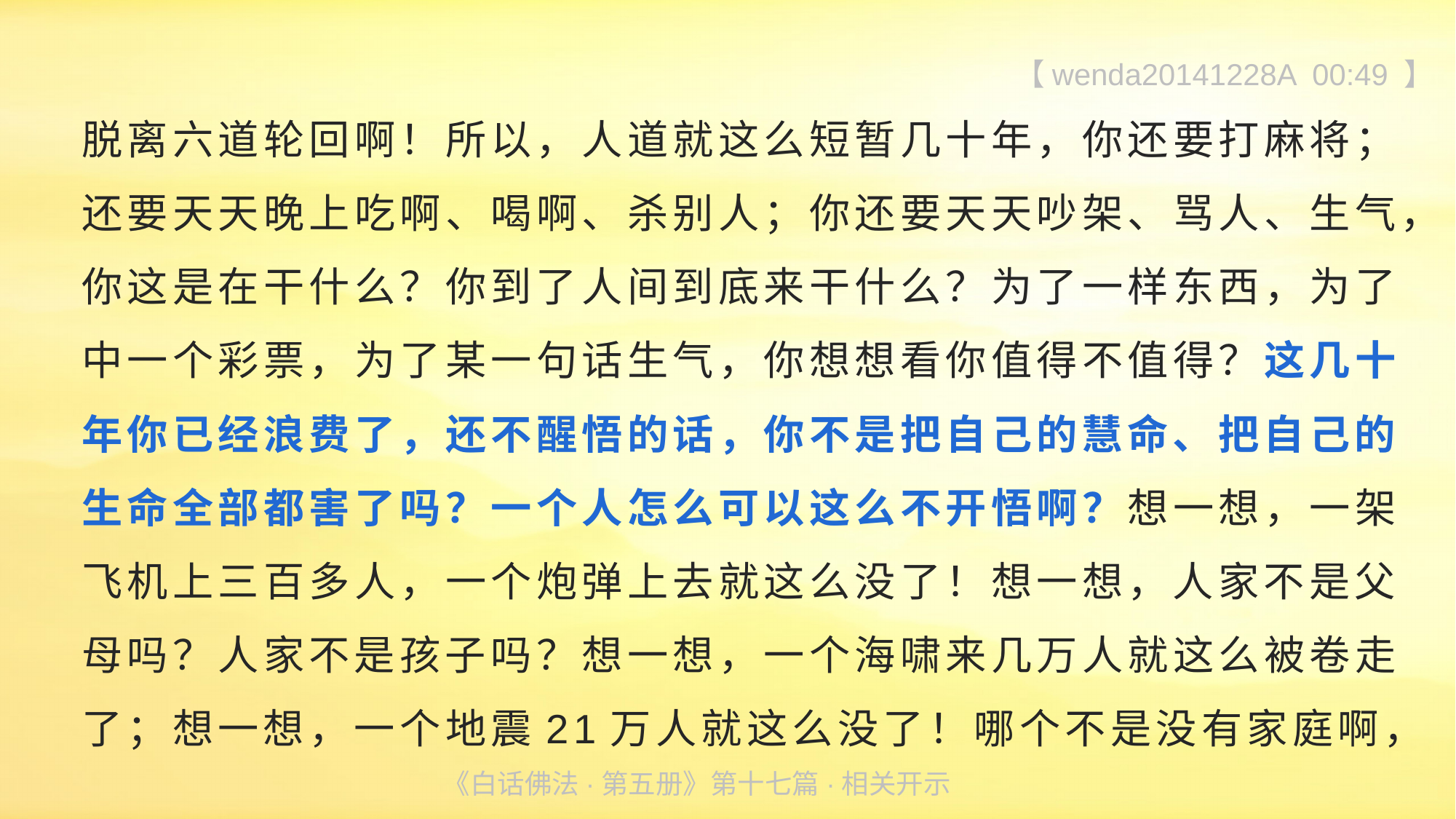

【wenda20141228A  00:49 】
脱离六道轮回啊！所以，人道就这么短暂几十年，你还要打麻将；还要天天晚上吃啊、喝啊、杀别人；你还要天天吵架、骂人、生气，你这是在干什么？你到了人间到底来干什么？为了一样东西，为了中一个彩票，为了某一句话生气，你想想看你值得不值得？这几十年你已经浪费了，还不醒悟的话，你不是把自己的慧命、把自己的生命全部都害了吗？一个人怎么可以这么不开悟啊？想一想，一架飞机上三百多人，一个炮弹上去就这么没了！想一想，人家不是父母吗？人家不是孩子吗？想一想，一个海啸来几万人就这么被卷走了；想一想，一个地震21万人就这么没了！哪个不是没有家庭啊，
《白话佛法·第五册》第十七篇·相关开示